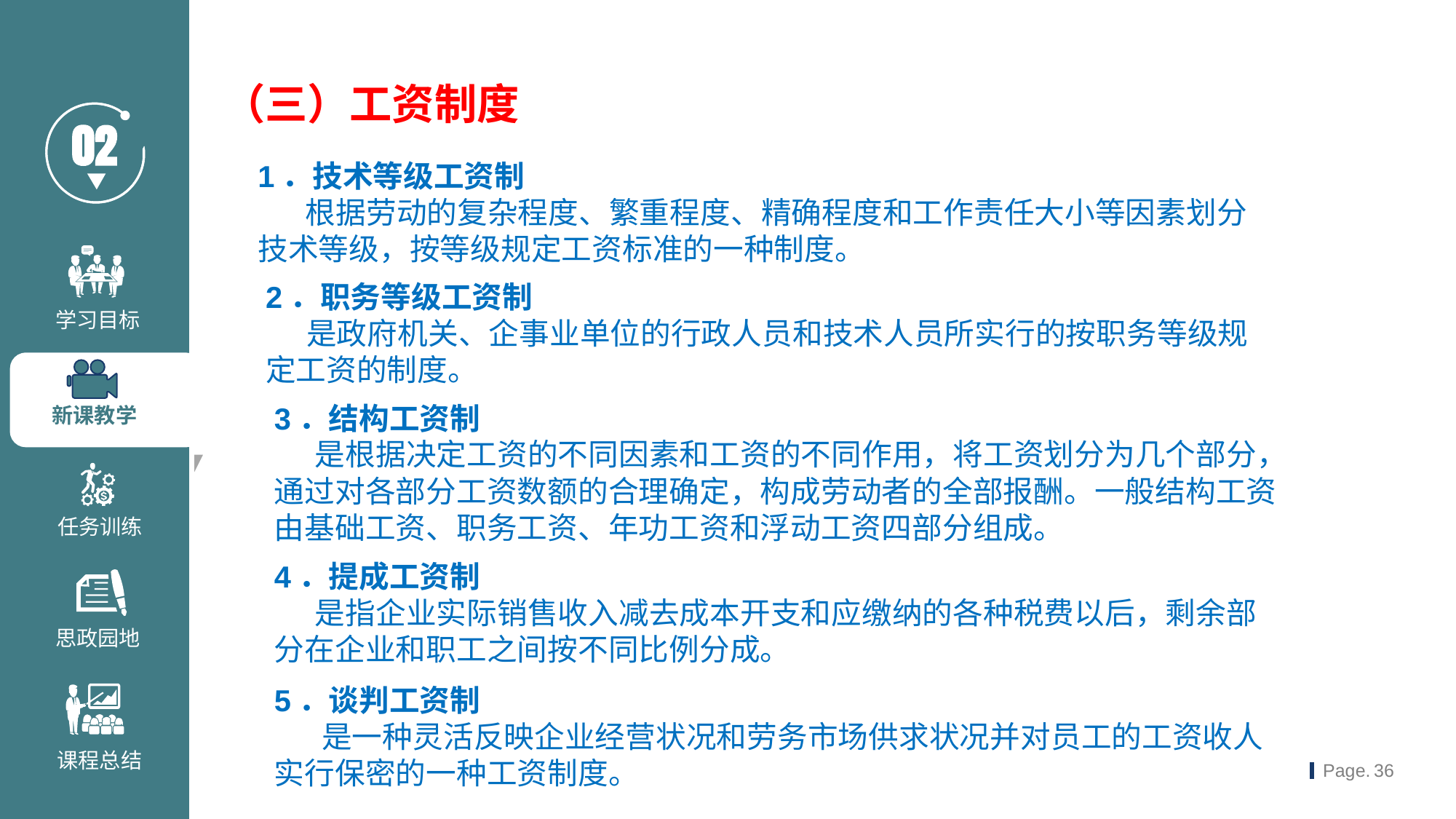

（三）工资制度
1．技术等级工资制
      根据劳动的复杂程度、繁重程度、精确程度和工作责任大小等因素划分技术等级，按等级规定工资标准的一种制度。
2．职务等级工资制
     是政府机关、企事业单位的行政人员和技术人员所实行的按职务等级规定工资的制度。
3．结构工资制
     是根据决定工资的不同因素和工资的不同作用，将工资划分为几个部分，通过对各部分工资数额的合理确定，构成劳动者的全部报酬。一般结构工资由基础工资、职务工资、年功工资和浮动工资四部分组成。
4．提成工资制
     是指企业实际销售收入减去成本开支和应缴纳的各种税费以后，剩余部分在企业和职工之间按不同比例分成。
5．谈判工资制
      是一种灵活反映企业经营状况和劳务市场供求状况并对员工的工资收人实行保密的一种工资制度。

36